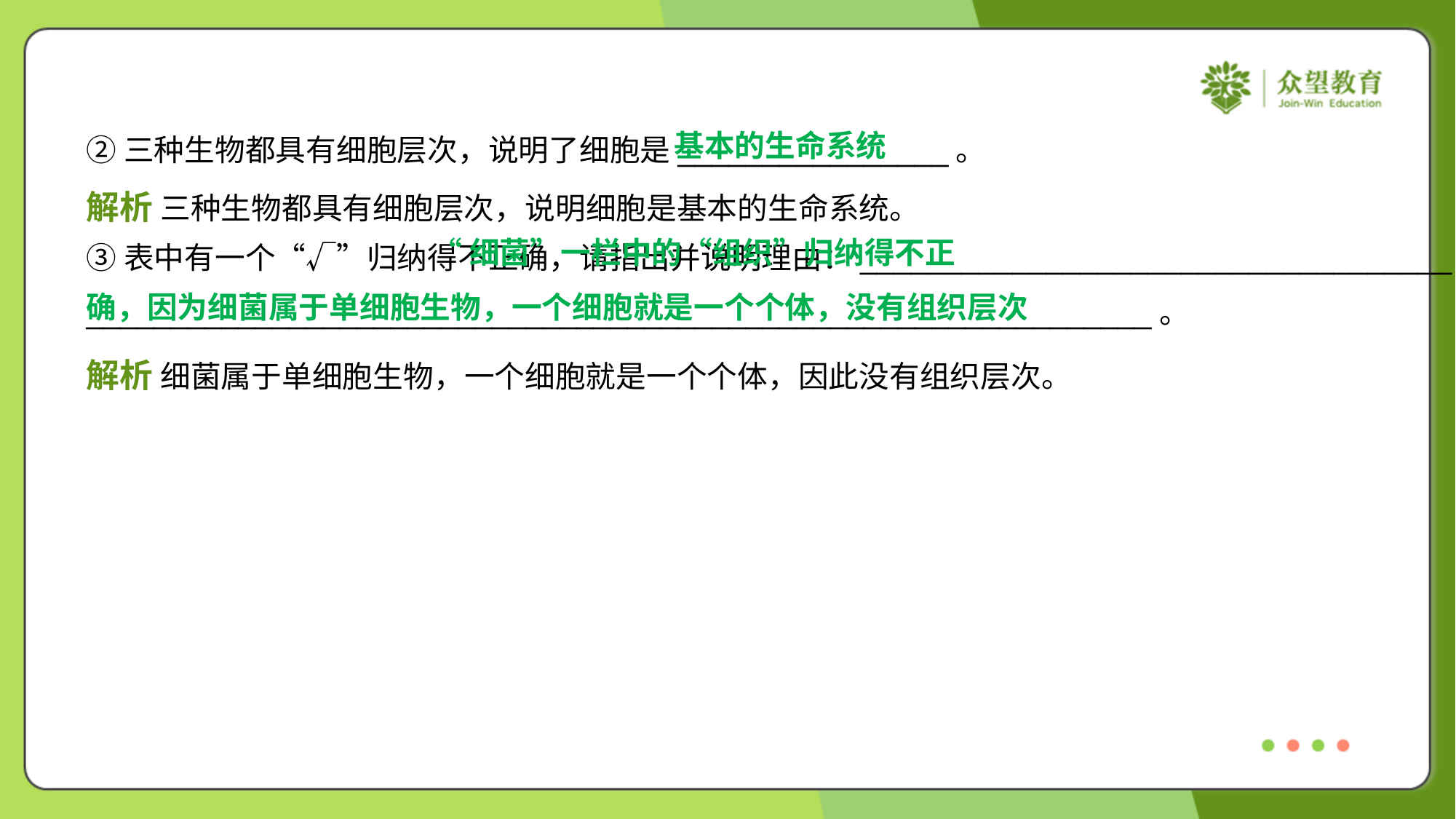

基本的生命系统
②三种生物都具有细胞层次，说明了细胞是________________。
解析 三种生物都具有细胞层次，说明细胞是基本的生命系统。
                                                  “细菌”一栏中的“组织”归纳得不正
确，因为细菌属于单细胞生物，一个细胞就是一个个体，没有组织层次
③表中有一个“√”归纳得不正确，请指出并说明理由：___________________________________
_______________________________________________________________。
解析 细菌属于单细胞生物，一个细胞就是一个个体，因此没有组织层次。